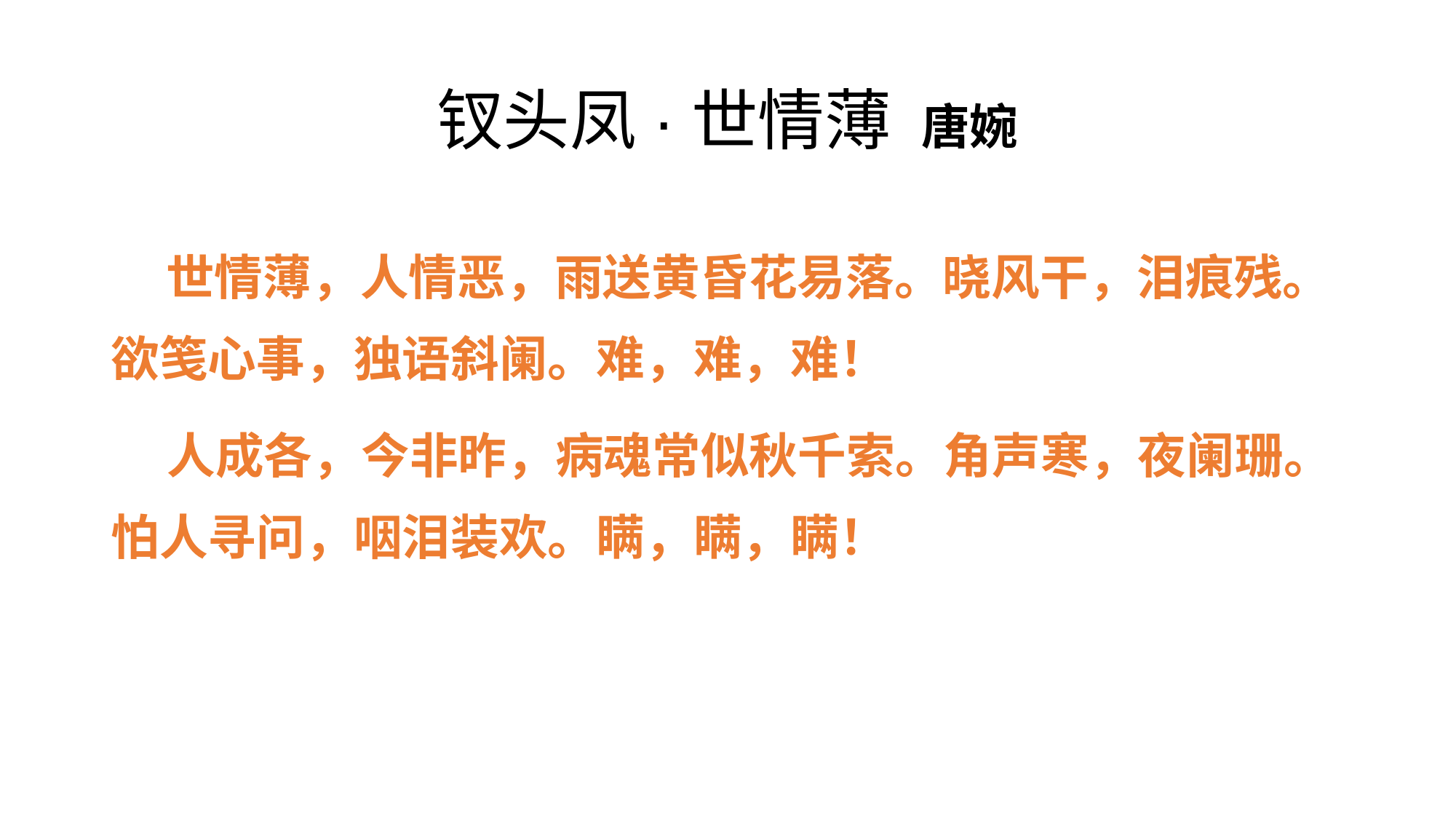

# 钗头凤·世情薄  唐婉
    世情薄，人情恶，雨送黄昏花易落。晓风干，泪痕残。欲笺心事，独语斜阑。难，难，难！
    人成各，今非昨，病魂常似秋千索。角声寒，夜阑珊。怕人寻问，咽泪装欢。瞒，瞒，瞒！